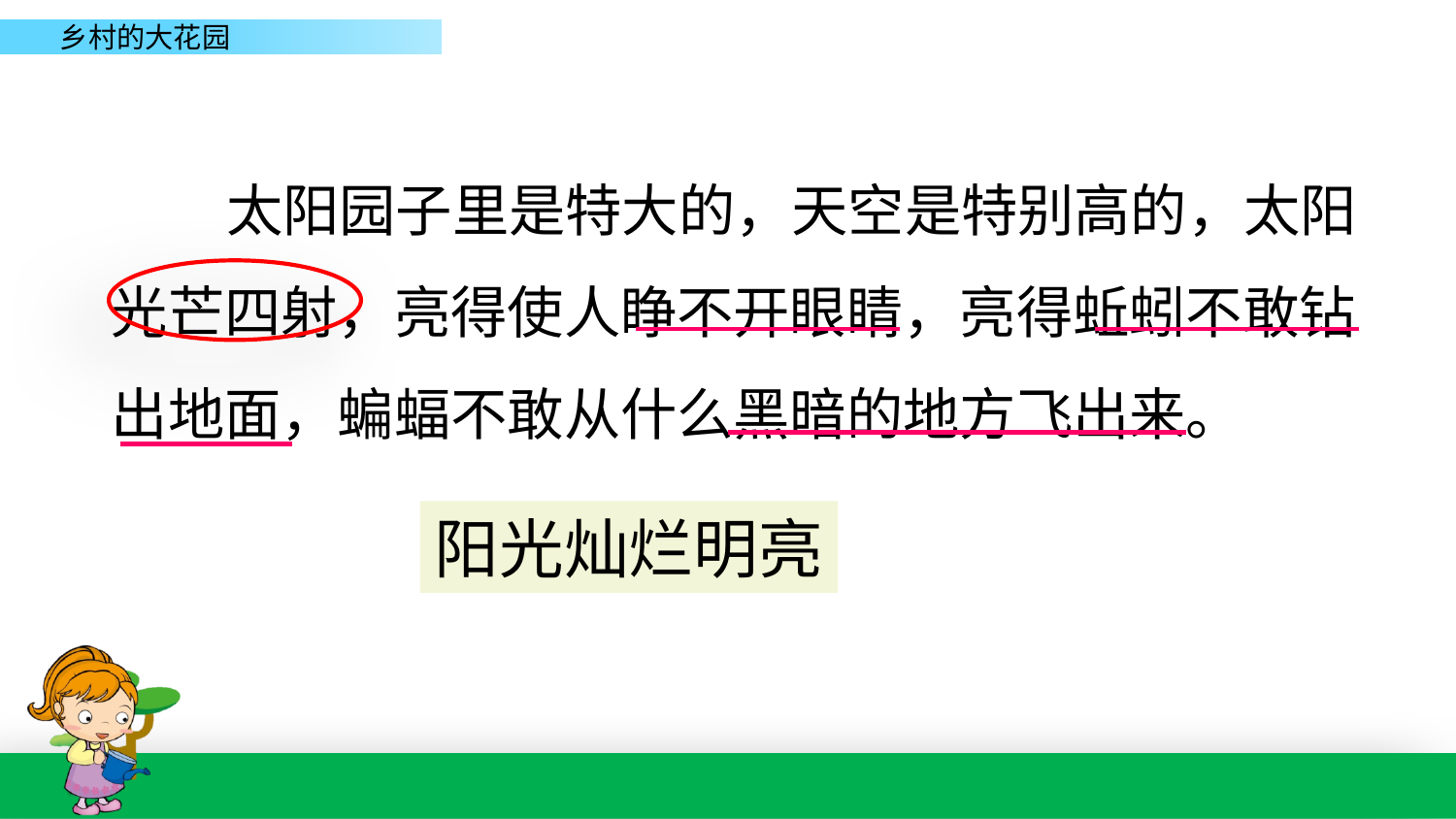

太阳园子里是特大的，天空是特别高的，太阳光芒四射，亮得使人睁不开眼睛，亮得蚯蚓不敢钻出地面，蝙蝠不敢从什么黑暗的地方飞出来。

阳光灿烂明亮